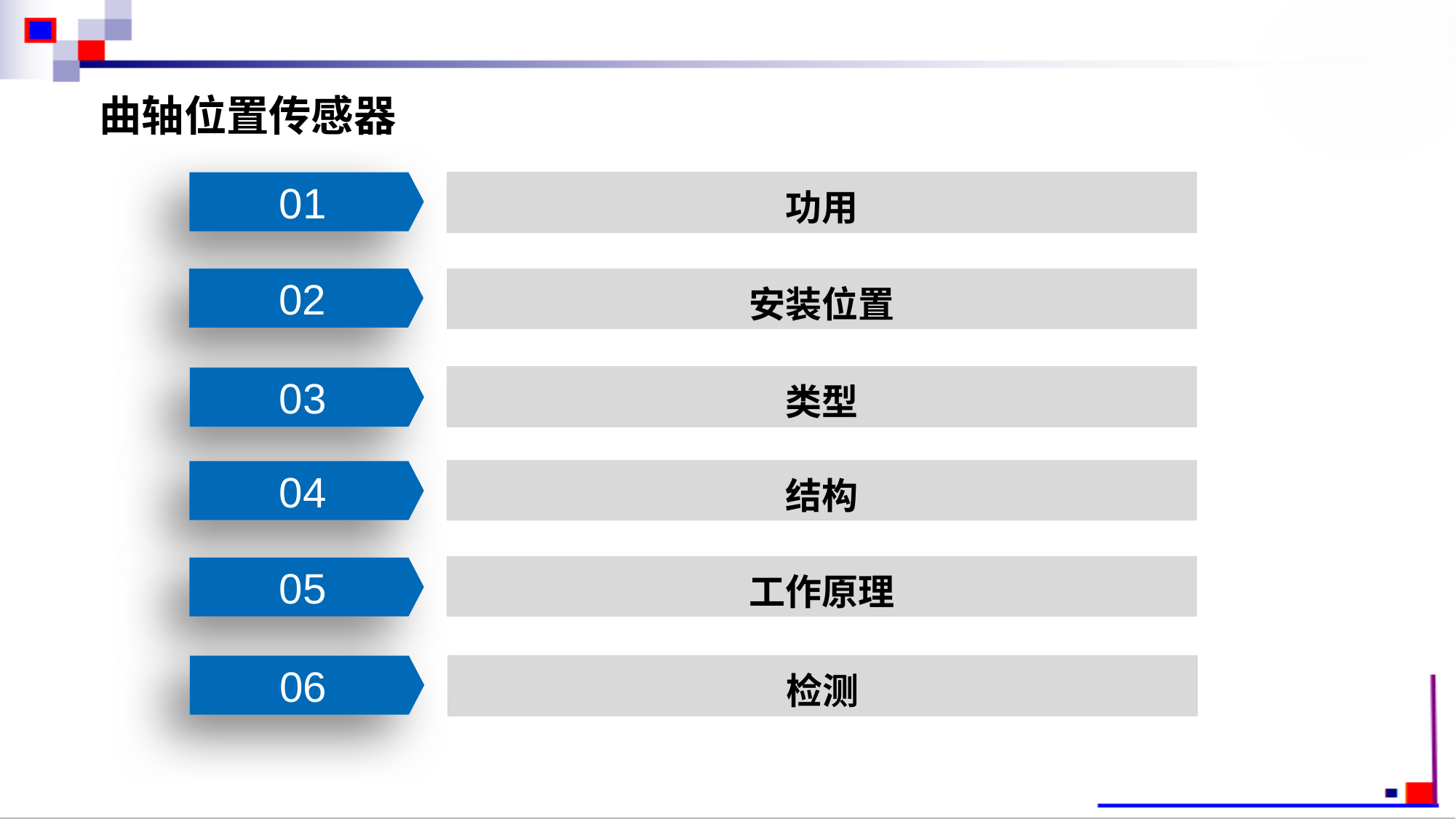

曲轴位置传感器
01
功用
02
安装位置
类型
03
结构
04
工作原理
05
06
检测